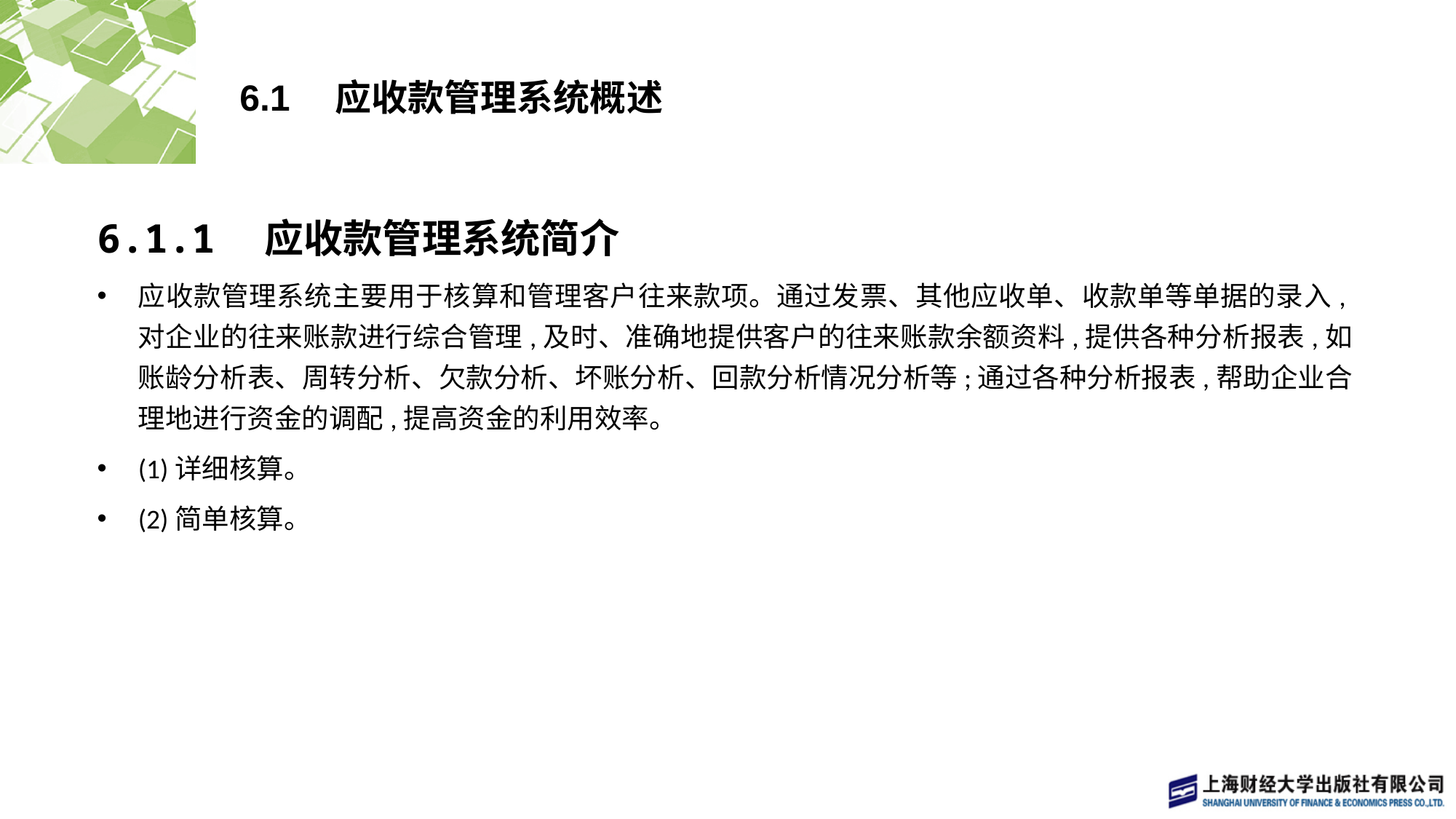

# 6.1　应收款管理系统概述
6.1.1　应收款管理系统简介
应收款管理系统主要用于核算和管理客户往来款项。通过发票、其他应收单、收款单等单据的录入,对企业的往来账款进行综合管理,及时、准确地提供客户的往来账款余额资料,提供各种分析报表,如账龄分析表、周转分析、欠款分析、坏账分析、回款分析情况分析等;通过各种分析报表,帮助企业合理地进行资金的调配,提高资金的利用效率。
(1)详细核算。
(2)简单核算。